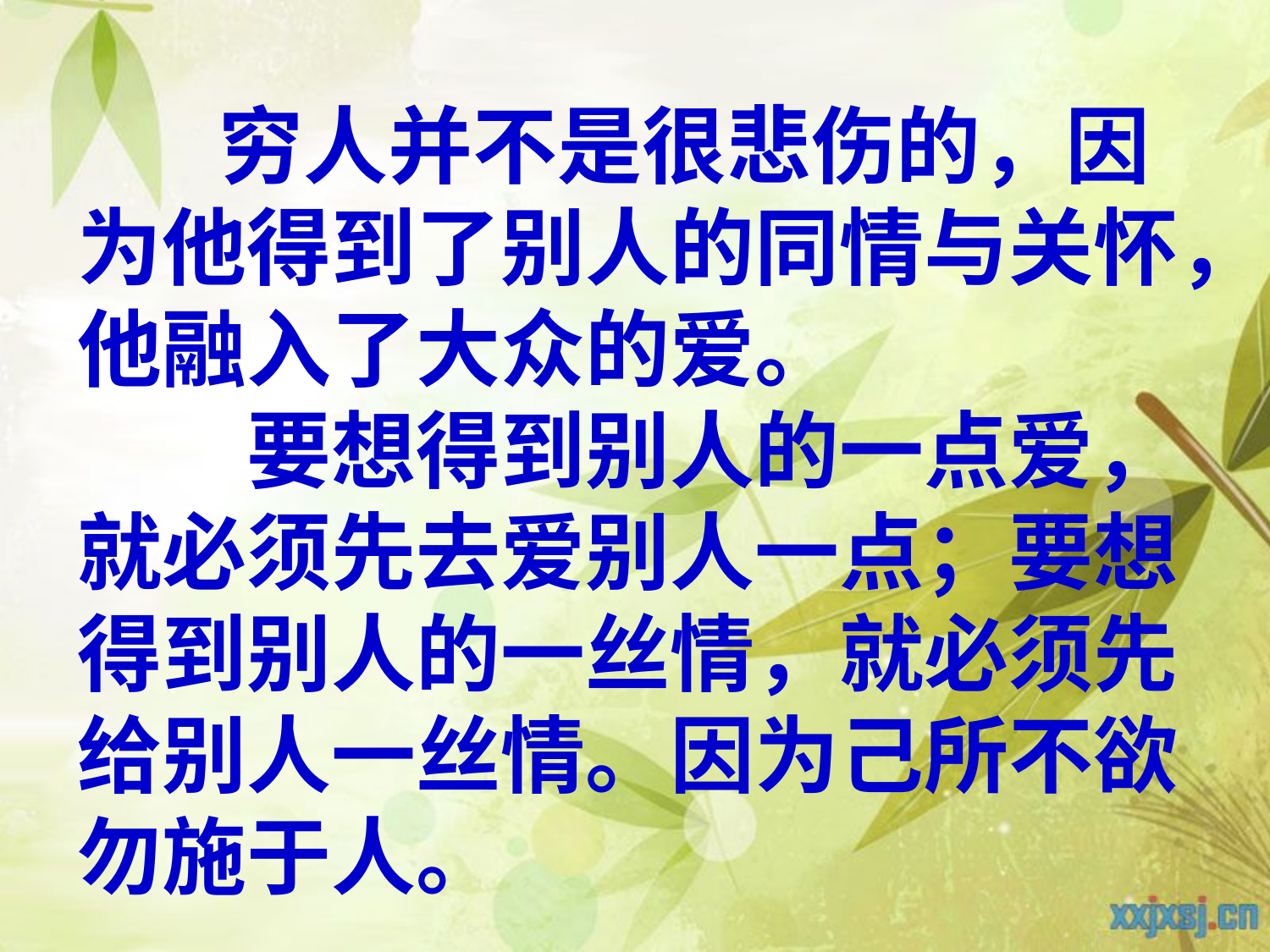

穷人并不是很悲伤的，因为他得到了别人的同情与关怀，他融入了大众的爱。
　　要想得到别人的一点爱，就必须先去爱别人一点；要想得到别人的一丝情，就必须先给别人一丝情。因为己所不欲勿施于人。